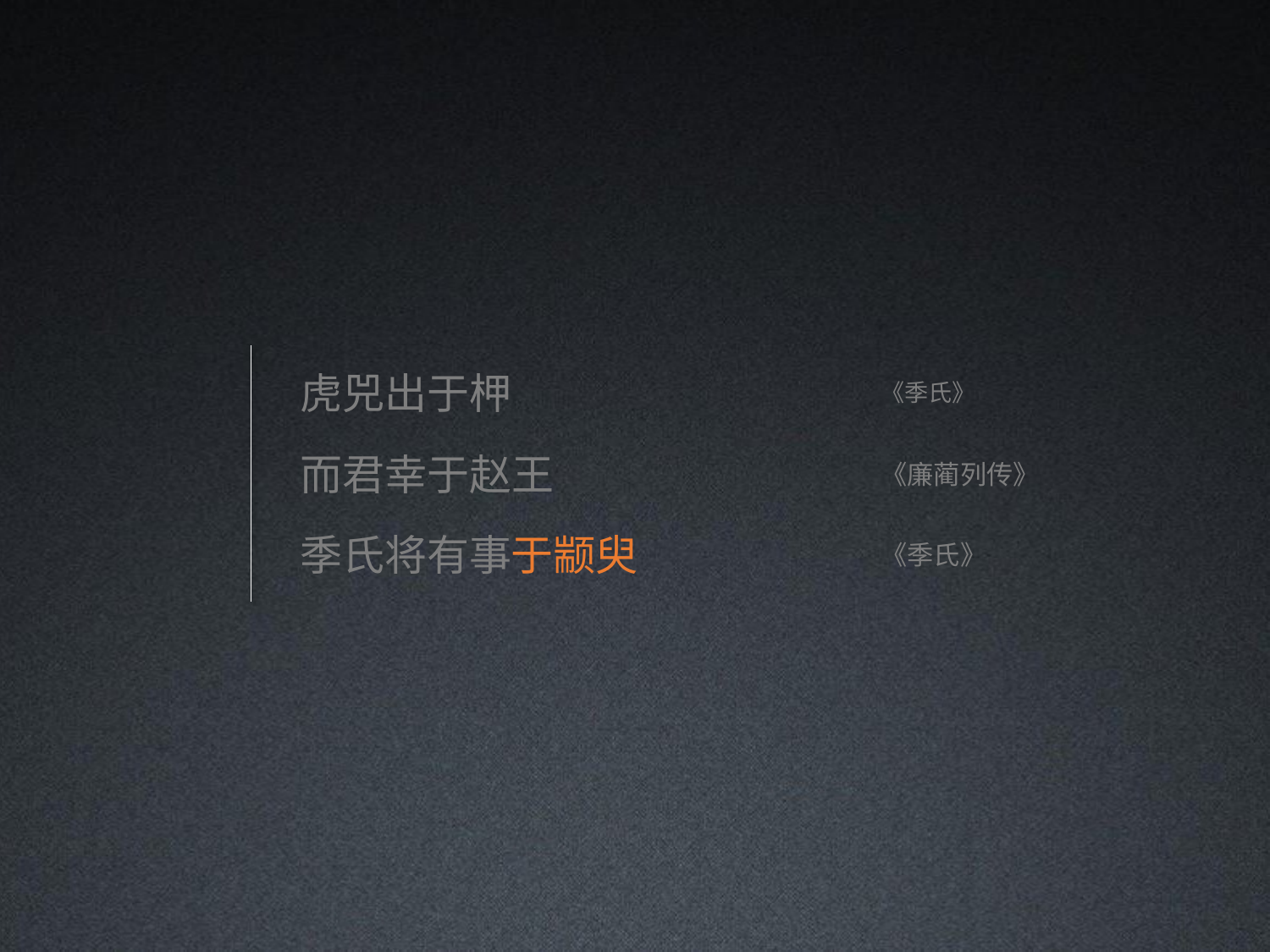

# 虎兕出于柙
而君幸于赵王
《季氏》
《廉蔺列传》
季氏将有事于颛臾
《季氏》